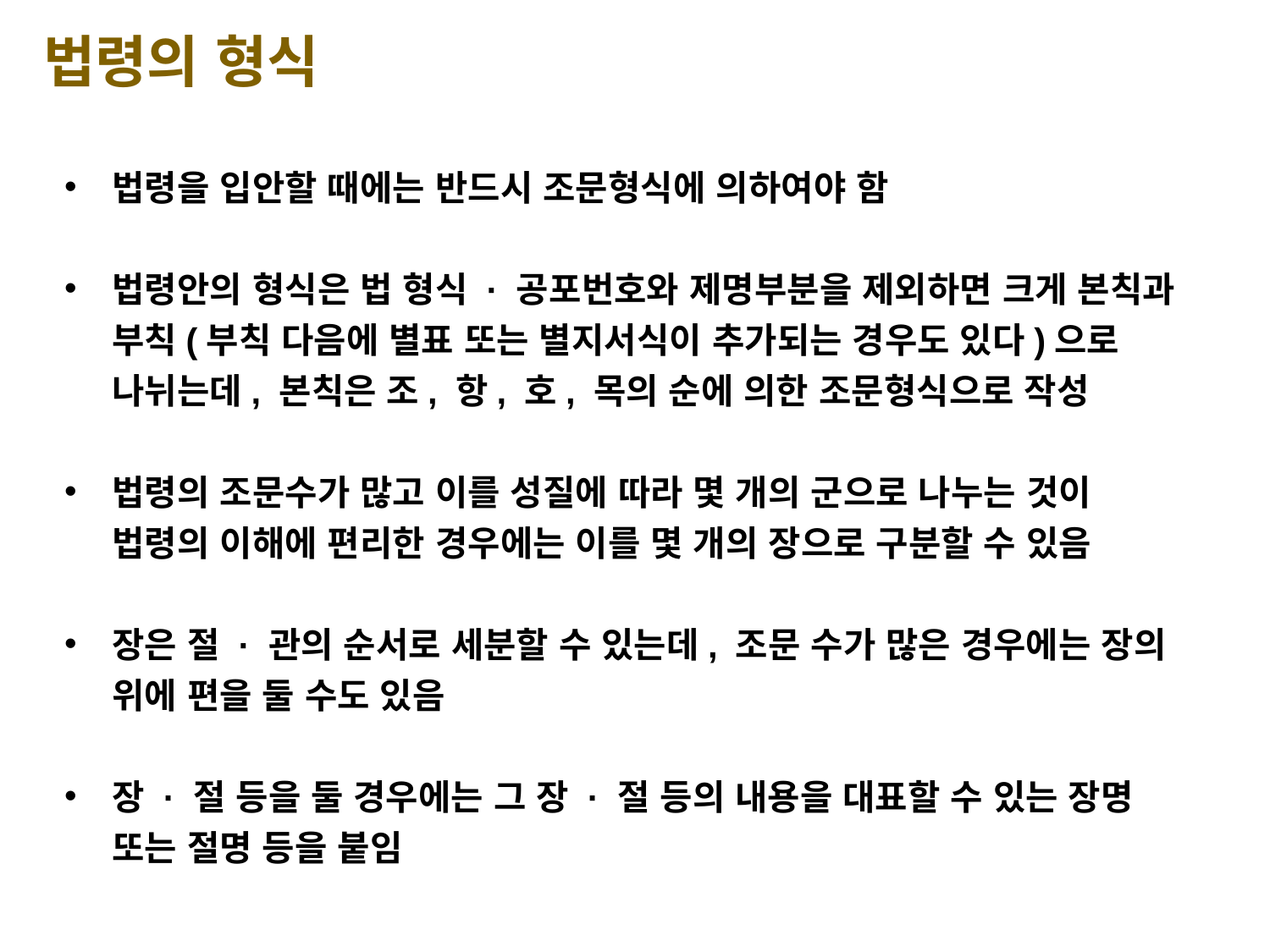

법령의 형식
법령을 입안할 때에는 반드시 조문형식에 의하여야 함

법령안의 형식은 법 형식 · 공포번호와 제명부분을 제외하면 크게 본칙과 부칙(부칙 다음에 별표 또는 별지서식이 추가되는 경우도 있다)으로 나뉘는데, 본칙은 조, 항, 호, 목의 순에 의한 조문형식으로 작성

법령의 조문수가 많고 이를 성질에 따라 몇 개의 군으로 나누는 것이 법령의 이해에 편리한 경우에는 이를 몇 개의 장으로 구분할 수 있음

장은 절 · 관의 순서로 세분할 수 있는데, 조문 수가 많은 경우에는 장의 위에 편을 둘 수도 있음

장 · 절 등을 둘 경우에는 그 장 · 절 등의 내용을 대표할 수 있는 장명 또는 절명 등을 붙임